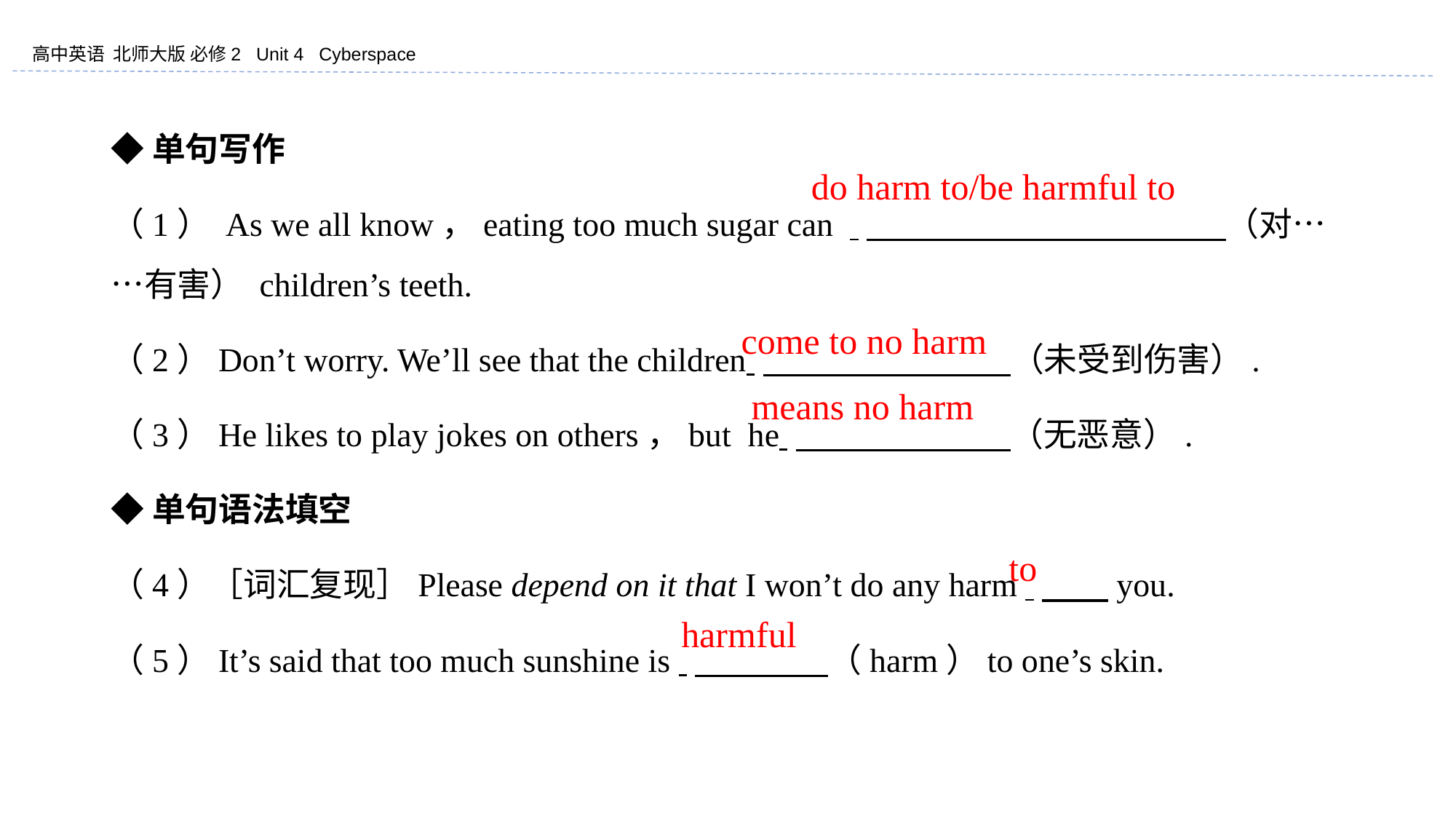

◆单句写作
（1） As we all know，eating too much sugar can   　　　　  　　　　  　    （对……有害） children’s teeth.
（2）Don’t worry. We’ll see that the children 　　　　  　　　（未受到伤害）.
（3）He likes to play jokes on others，but  he 　　　　  　　（无恶意）.
◆单句语法填空
（4）［词汇复现］Please depend on it that I won’t do any harm  　　you.
（5）It’s said that too much sunshine is  　　　　（harm）to one’s skin.

do harm to/be harmful to

　come to no harm

means no harm

to

　harmful